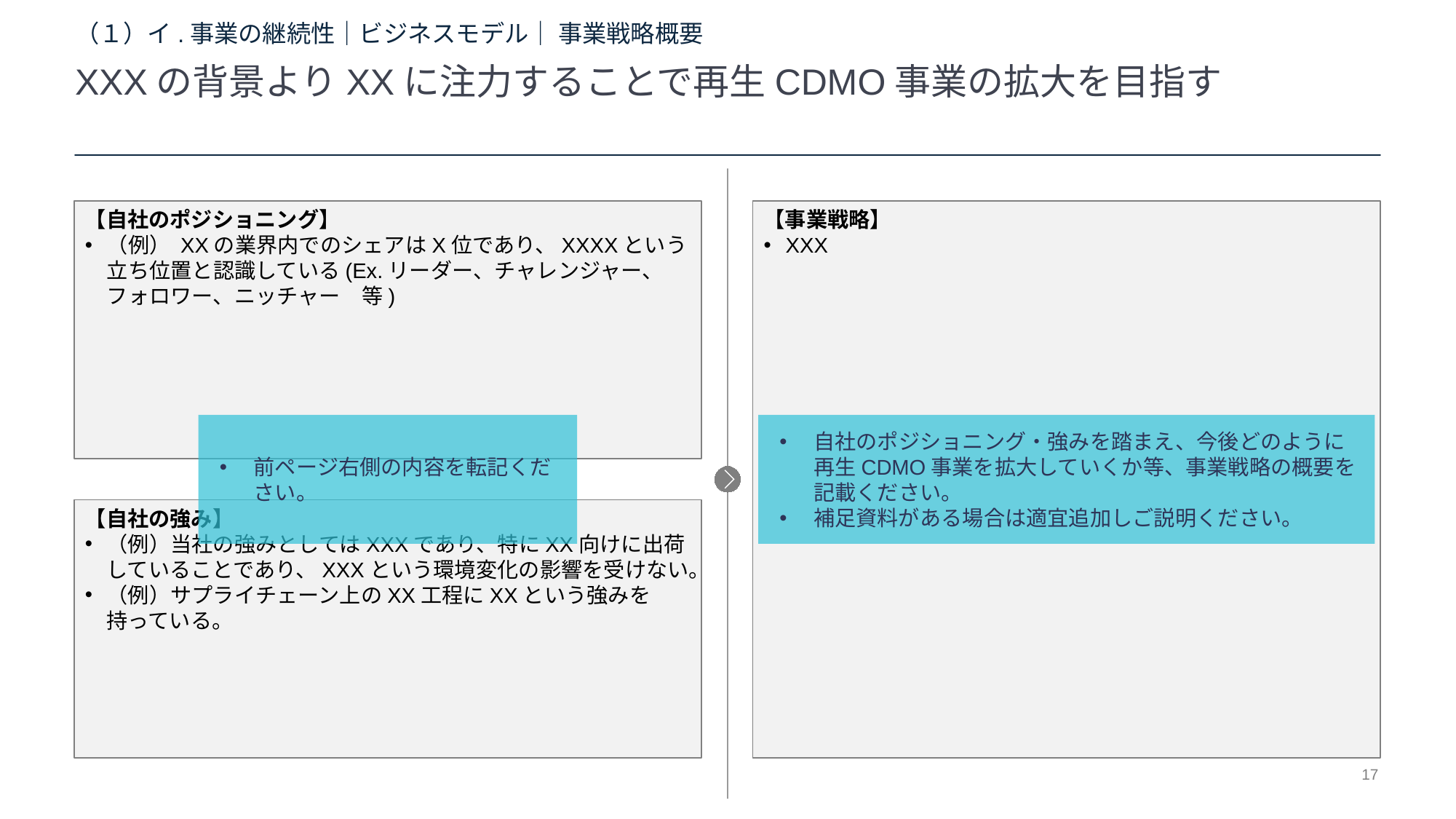

# （１）イ.事業の継続性｜ビジネスモデル｜ 事業戦略概要
XXXの背景よりXXに注力することで再生CDMO事業の拡大を目指す
【自社のポジショニング】
（例） XXの業界内でのシェアはX位であり、XXXXという立ち位置と認識している(Ex.リーダー、チャレンジャー、フォロワー、ニッチャー　等)
【事業戦略】
XXX

前ページ右側の内容を転記ください。
自社のポジショニング・強みを踏まえ、今後どのように再生CDMO事業を拡大していくか等、事業戦略の概要を記載ください。
補足資料がある場合は適宜追加しご説明ください。

【自社の強み】
（例）当社の強みとしてはXXXであり、特にXX向けに出荷していることであり、XXXという環境変化の影響を受けない。
（例）サプライチェーン上のXX工程にXXという強みを持っている。